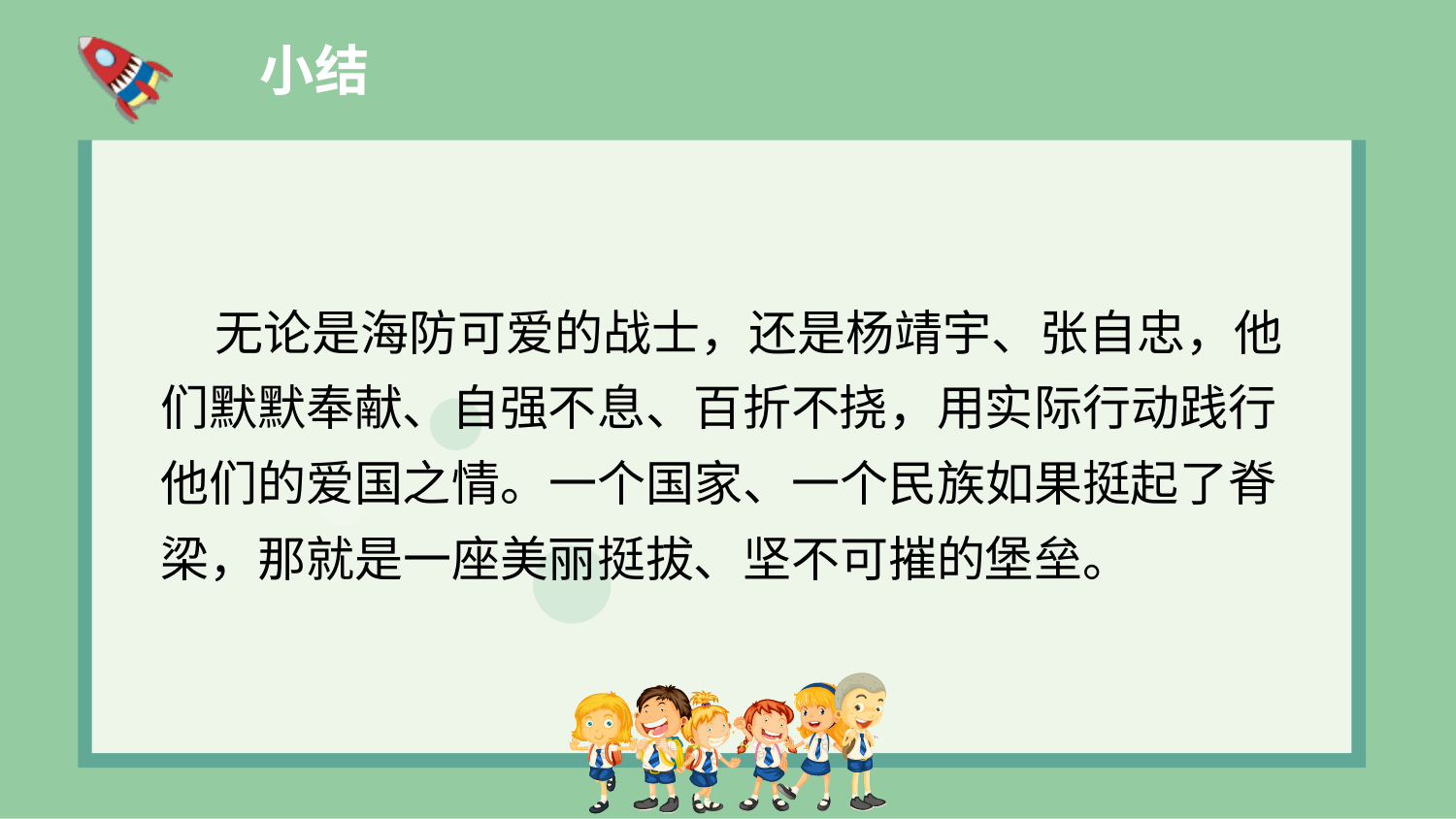

小结
    无论是海防可爱的战士，还是杨靖宇、张自忠，他们默默奉献、自强不息、百折不挠，用实际行动践行他们的爱国之情。一个国家、一个民族如果挺起了脊梁，那就是一座美丽挺拔、坚不可摧的堡垒。